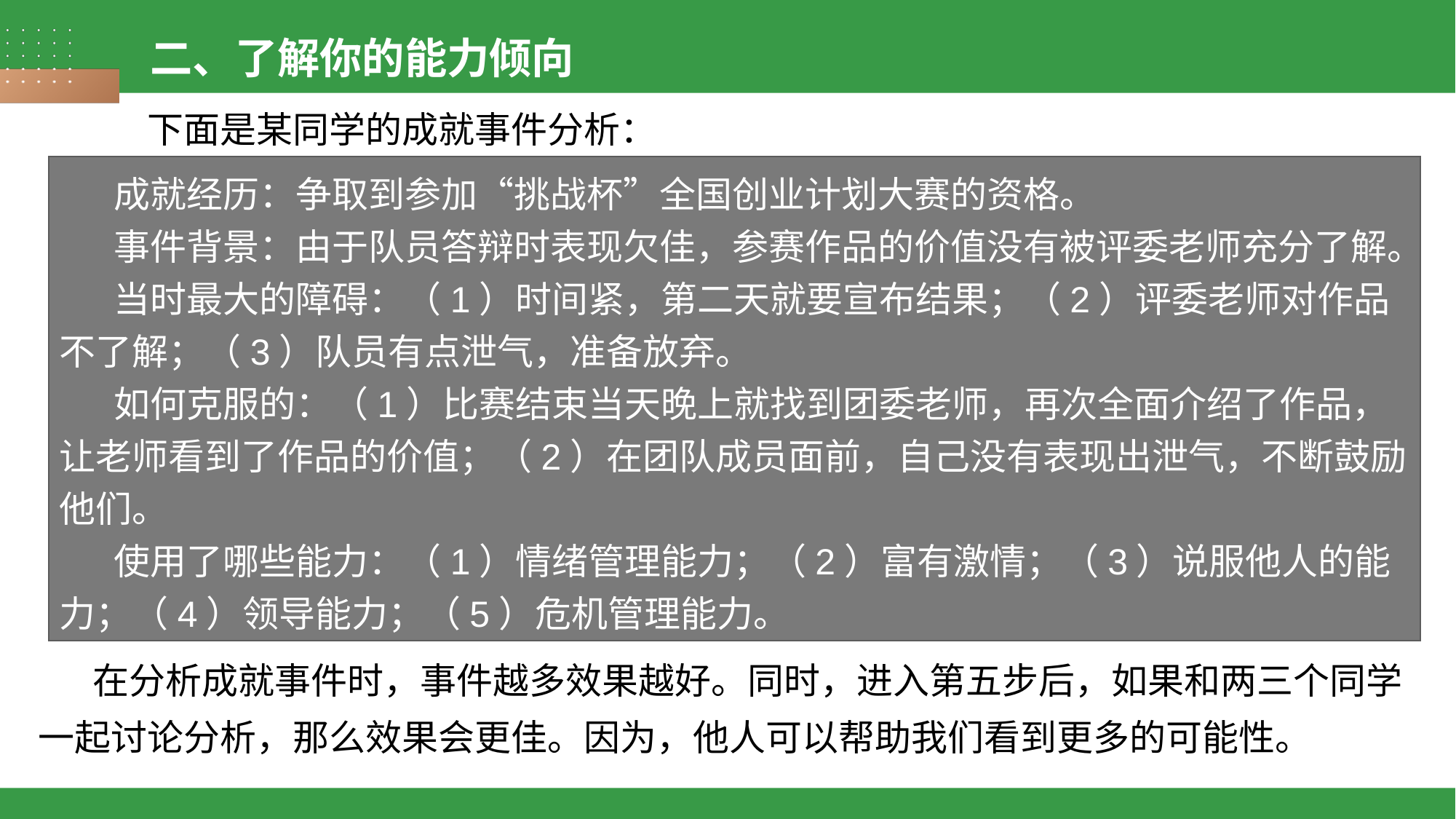

二、了解你的能力倾向
下面是某同学的成就事件分析：
成就经历：争取到参加“挑战杯”全国创业计划大赛的资格。
事件背景：由于队员答辩时表现欠佳，参赛作品的价值没有被评委老师充分了解。
当时最大的障碍：（1）时间紧，第二天就要宣布结果；（2）评委老师对作品不了解；（3）队员有点泄气，准备放弃。
如何克服的：（1）比赛结束当天晚上就找到团委老师，再次全面介绍了作品，让老师看到了作品的价值；（2）在团队成员面前，自己没有表现出泄气，不断鼓励他们。
使用了哪些能力：（1）情绪管理能力；（2）富有激情；（3）说服他人的能力；（4）领导能力；（5）危机管理能力。
在分析成就事件时，事件越多效果越好。同时，进入第五步后，如果和两三个同学一起讨论分析，那么效果会更佳。因为，他人可以帮助我们看到更多的可能性。